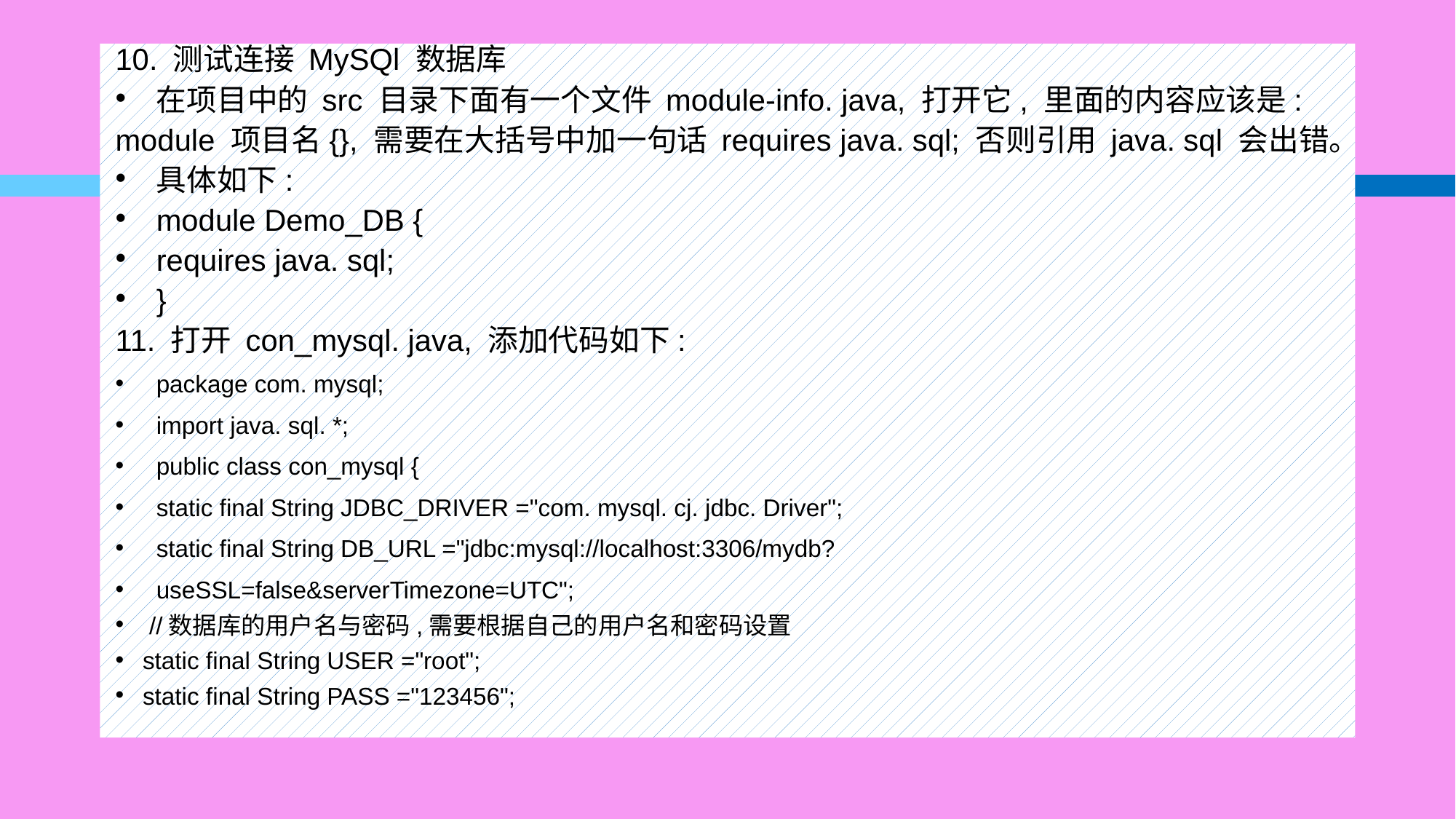

#
10. 测试连接 MySQl 数据库
在项目中的 src 目录下面有一个文件 module-info. java, 打开它, 里面的内容应该是:
module 项目名{}, 需要在大括号中加一句话 requires java. sql; 否则引用 java. sql 会出错。
具体如下:
module Demo_DB {
requires java. sql;
}
11. 打开 con_mysql. java, 添加代码如下:
package com. mysql;
import java. sql. *;
public class con_mysql {
static final String JDBC_DRIVER ="com. mysql. cj. jdbc. Driver";
static final String DB_URL ="jdbc:mysql://localhost:3306/mydb?
useSSL=false&serverTimezone=UTC";
 //数据库的用户名与密码,需要根据自己的用户名和密码设置
static final String USER ="root";
static final String PASS ="123456";